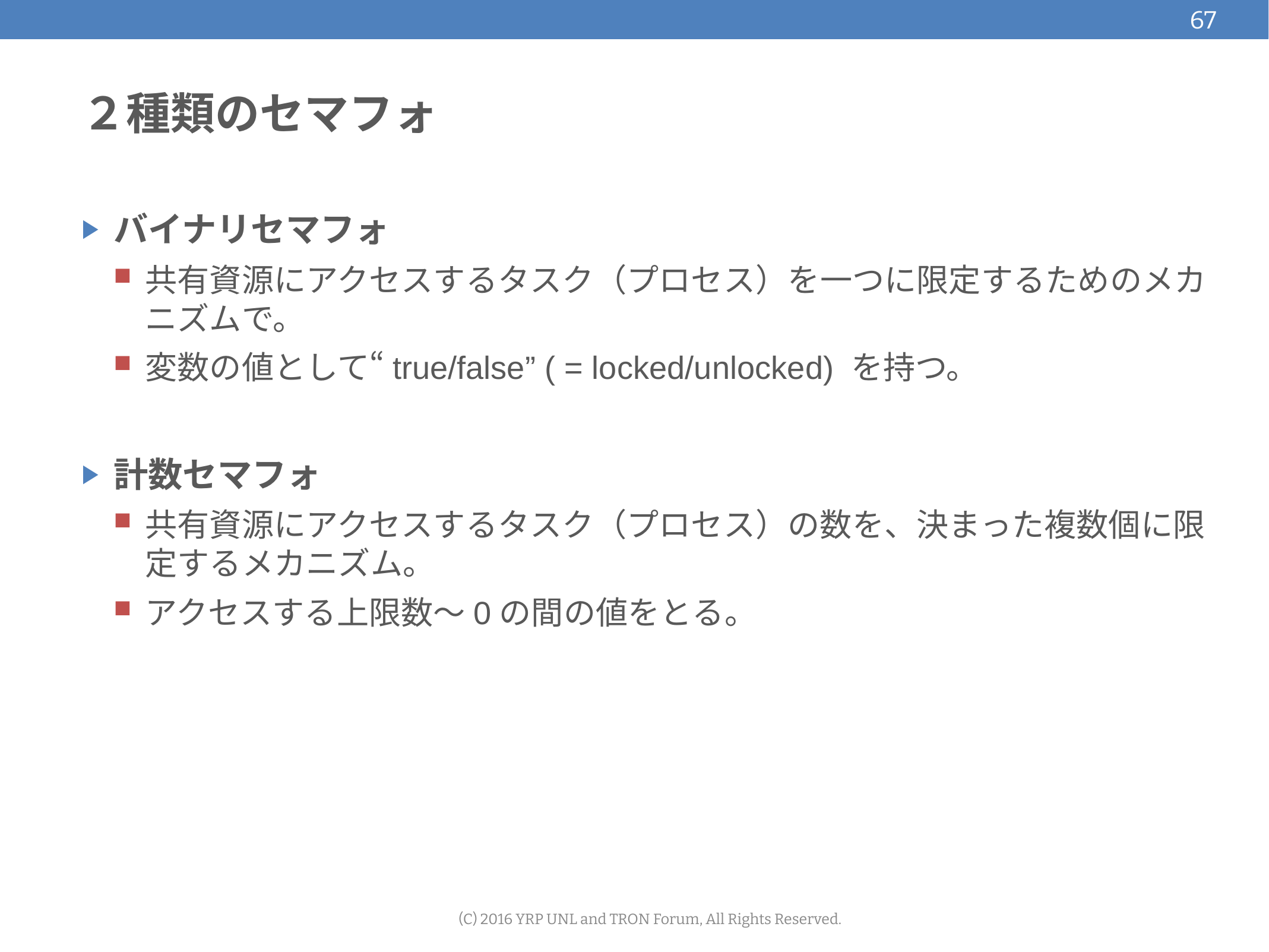

67
# ２種類のセマフォ
バイナリセマフォ
共有資源にアクセスするタスク（プロセス）を一つに限定するためのメカニズムで。
変数の値として“true/false” ( = locked/unlocked) を持つ。

計数セマフォ
共有資源にアクセスするタスク（プロセス）の数を、決まった複数個に限定するメカニズム。
アクセスする上限数〜0の間の値をとる。
(C) 2016 YRP UNL and TRON Forum, All Rights Reserved.